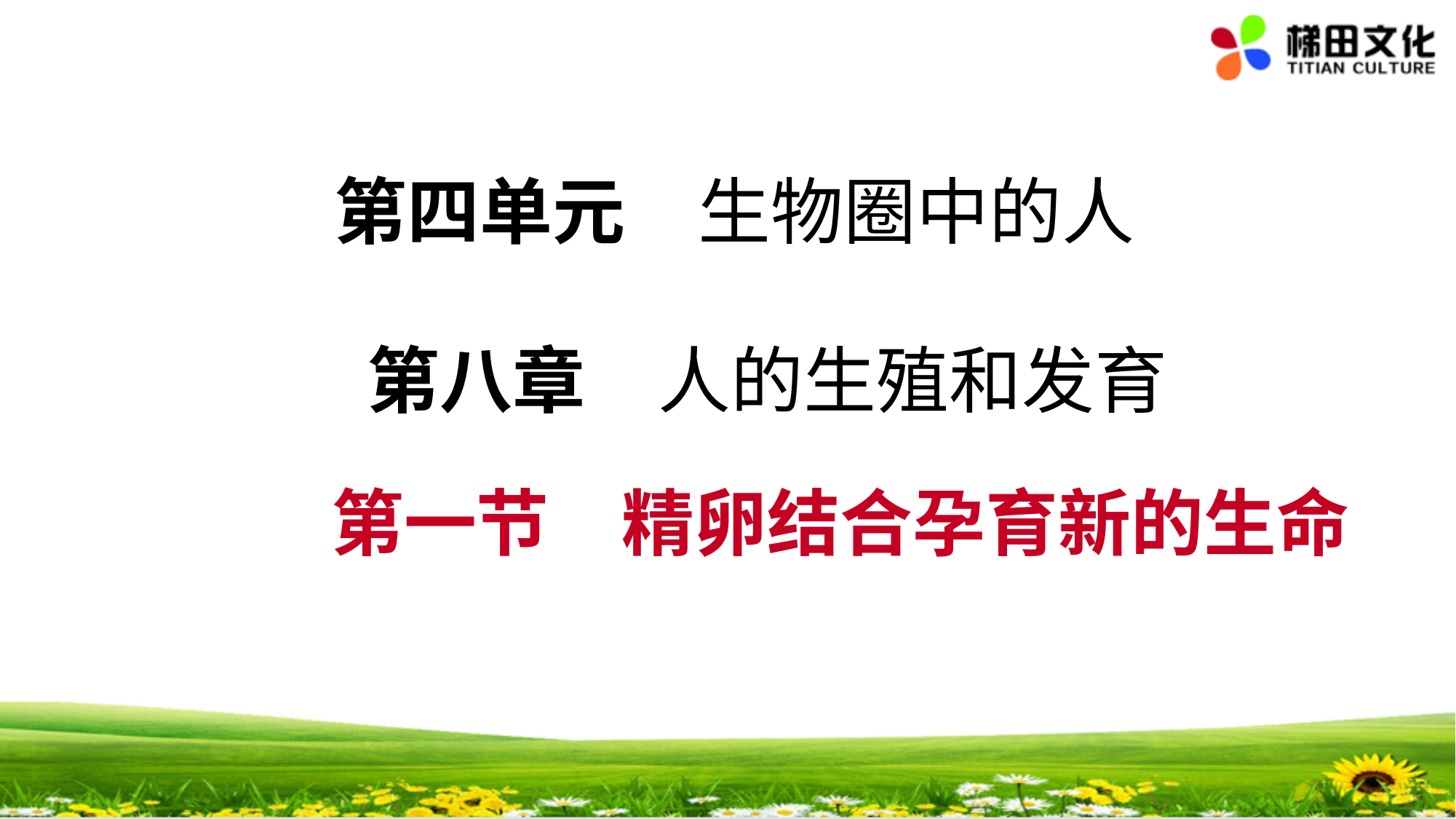

第四单元　生物圈中的人
第八章　人的生殖和发育
第一节　精卵结合孕育新的生命